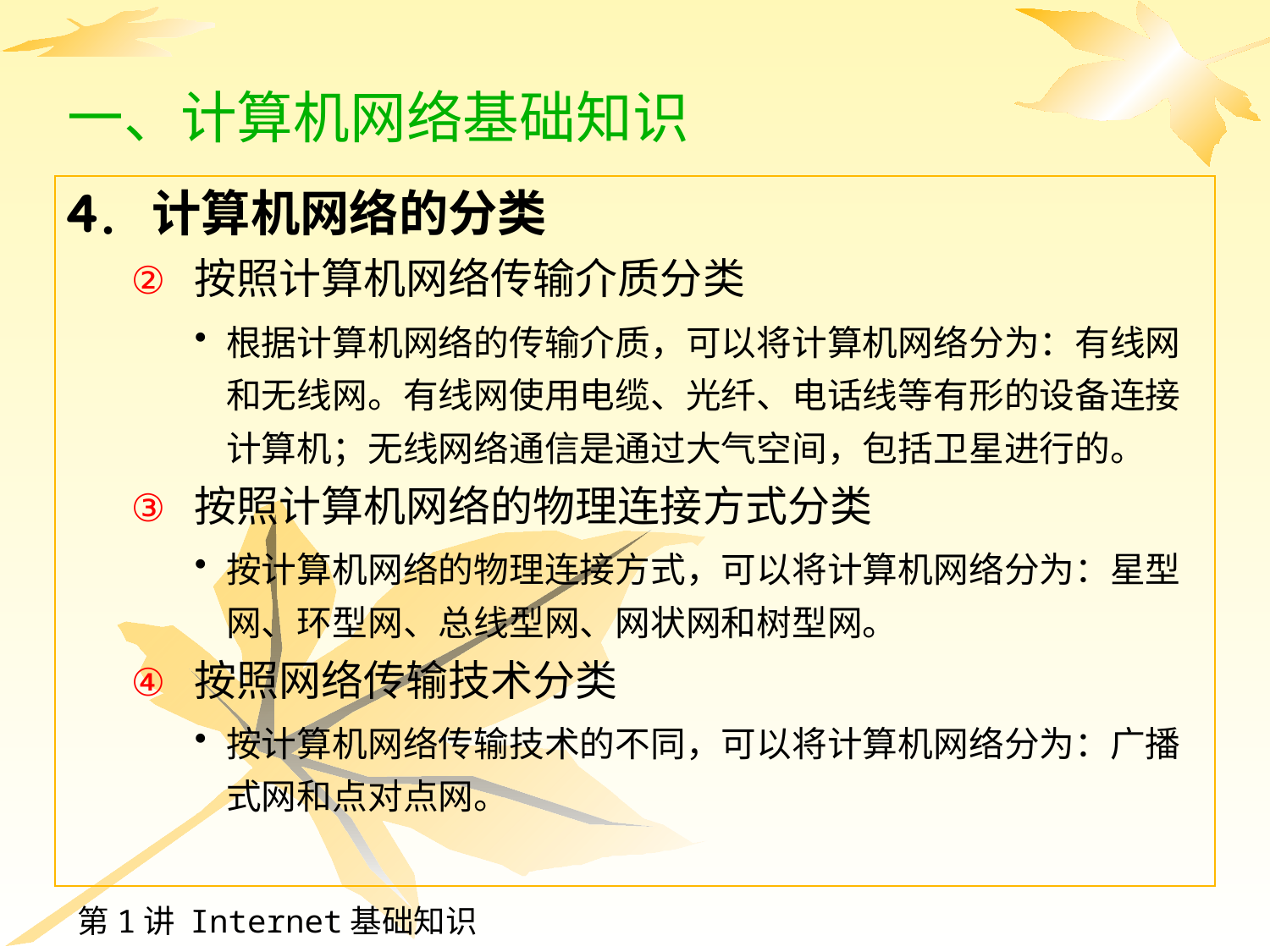

# 一、计算机网络基础知识
4. 计算机网络的分类
按照计算机网络传输介质分类
根据计算机网络的传输介质，可以将计算机网络分为：有线网和无线网。有线网使用电缆、光纤、电话线等有形的设备连接计算机；无线网络通信是通过大气空间，包括卫星进行的。
按照计算机网络的物理连接方式分类
按计算机网络的物理连接方式，可以将计算机网络分为：星型网、环型网、总线型网、网状网和树型网。
按照网络传输技术分类
按计算机网络传输技术的不同，可以将计算机网络分为：广播式网和点对点网。